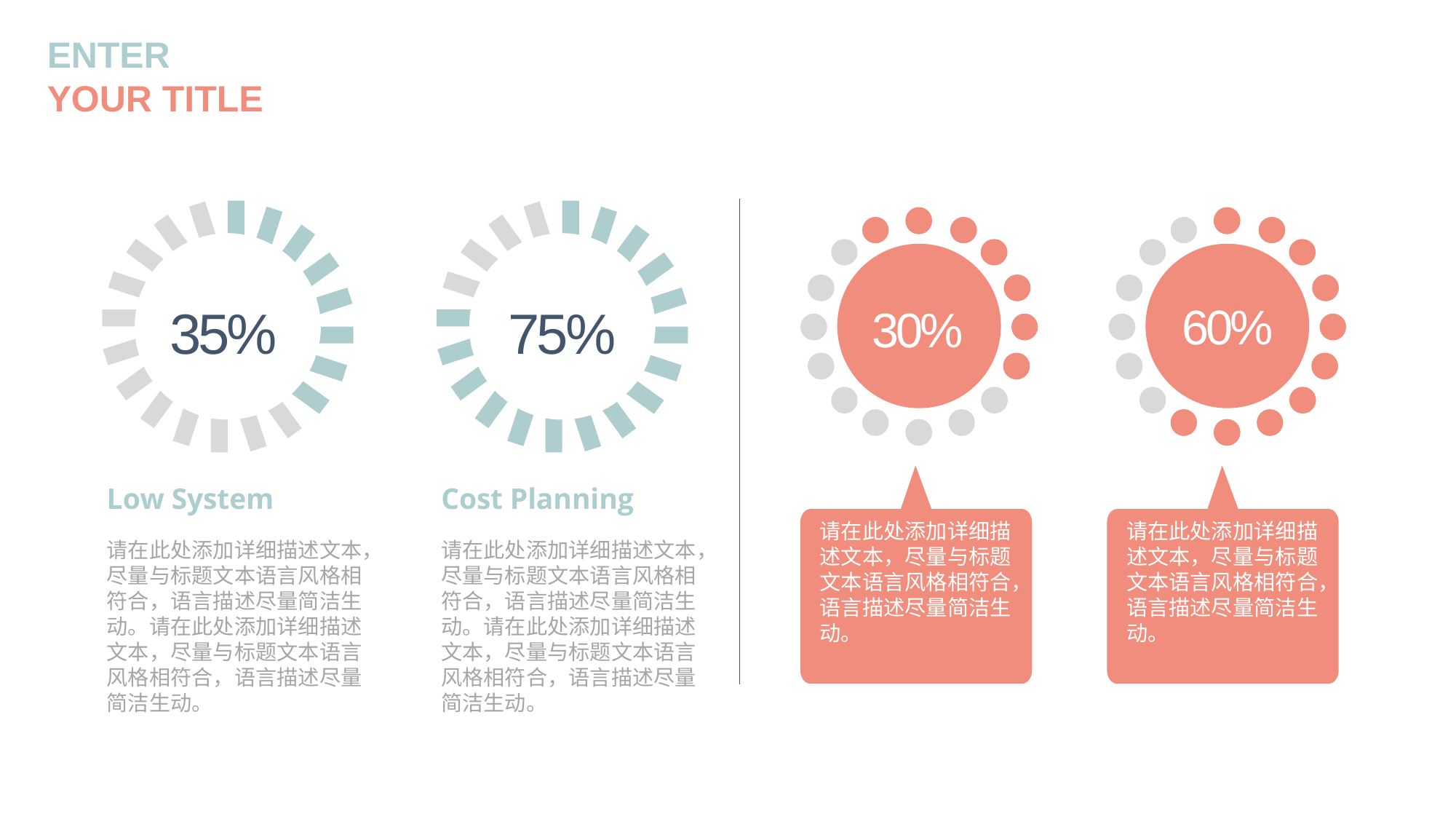

60%
35%
75%
30%

Low System

请在此处添加详细描述文本，尽量与标题文本语言风格相符合，语言描述尽量简洁生动。请在此处添加详细描述文本，尽量与标题文本语言风格相符合，语言描述尽量简洁生动。
Cost Planning

请在此处添加详细描述文本，尽量与标题文本语言风格相符合，语言描述尽量简洁生动。请在此处添加详细描述文本，尽量与标题文本语言风格相符合，语言描述尽量简洁生动。
请在此处添加详细描述文本，尽量与标题文本语言风格相符合，语言描述尽量简洁生动。
请在此处添加详细描述文本，尽量与标题文本语言风格相符合，语言描述尽量简洁生动。